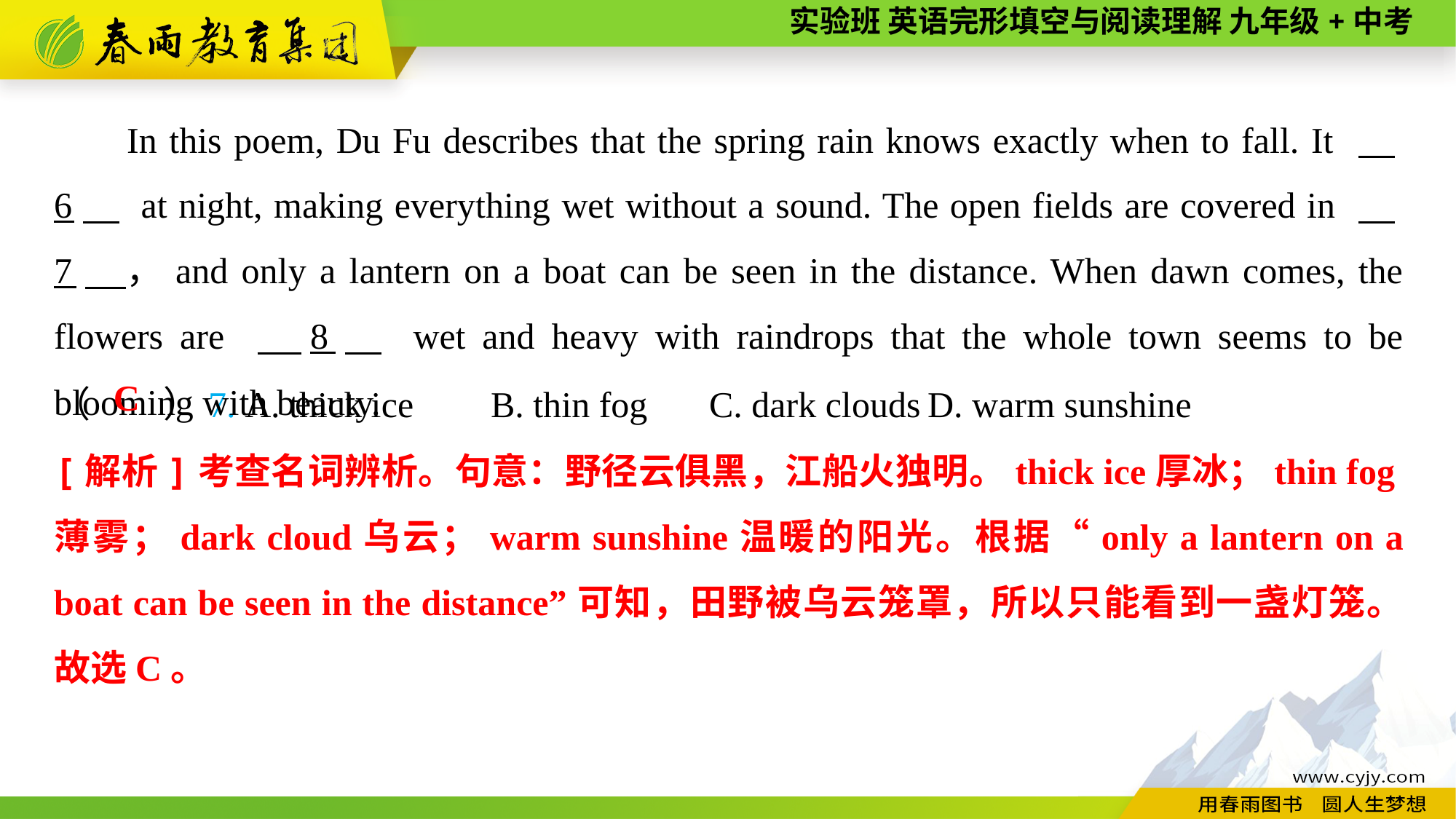

In this poem, Du Fu describes that the spring rain knows exactly when to fall. It 　6　 at night, making everything wet without a sound. The open fields are covered in 　7　，and only a lantern on a boat can be seen in the distance. When dawn comes, the flowers are 　8　 wet and heavy with raindrops that the whole town seems to be blooming with beauty.
（　　）7. A. thick ice	B. thin fog	C. dark clouds	D. warm sunshine
C
[解析]考查名词辨析。句意：野径云俱黑，江船火独明。thick ice厚冰；thin fog薄雾；dark cloud乌云；warm sunshine温暖的阳光。根据“only a lantern on a boat can be seen in the distance”可知，田野被乌云笼罩，所以只能看到一盏灯笼。故选C。